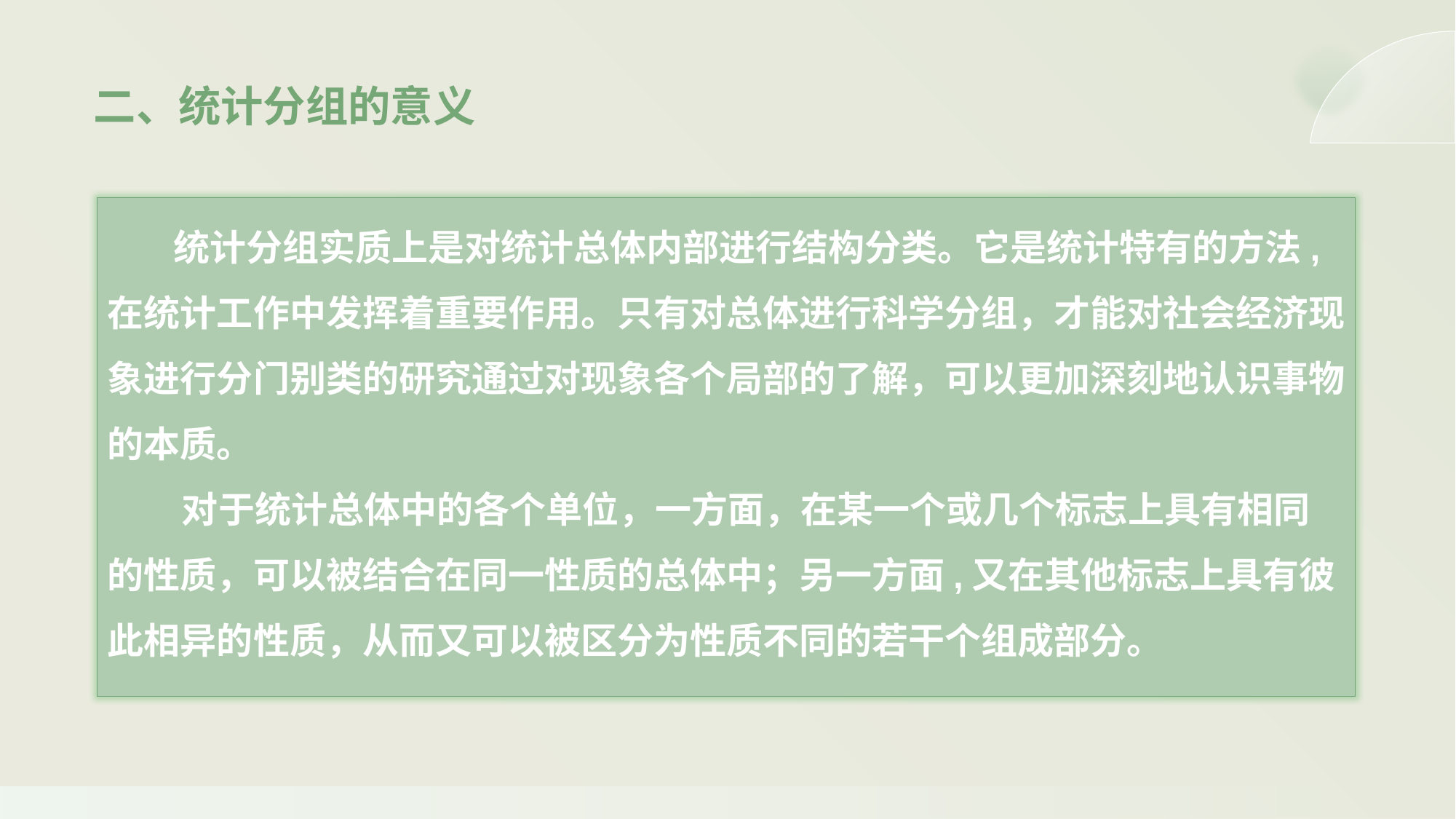

二、统计分组的意义
       统计分组实质上是对统计总体内部进行结构分类。它是统计特有的方法,在统计工作中发挥着重要作用。只有对总体进行科学分组，才能对社会经济现象进行分门别类的研究通过对现象各个局部的了解，可以更加深刻地认识事物的本质。
        对于统计总体中的各个单位，一方面，在某一个或几个标志上具有相同的性质，可以被结合在同一性质的总体中；另一方面,又在其他标志上具有彼此相异的性质，从而又可以被区分为性质不同的若干个组成部分。